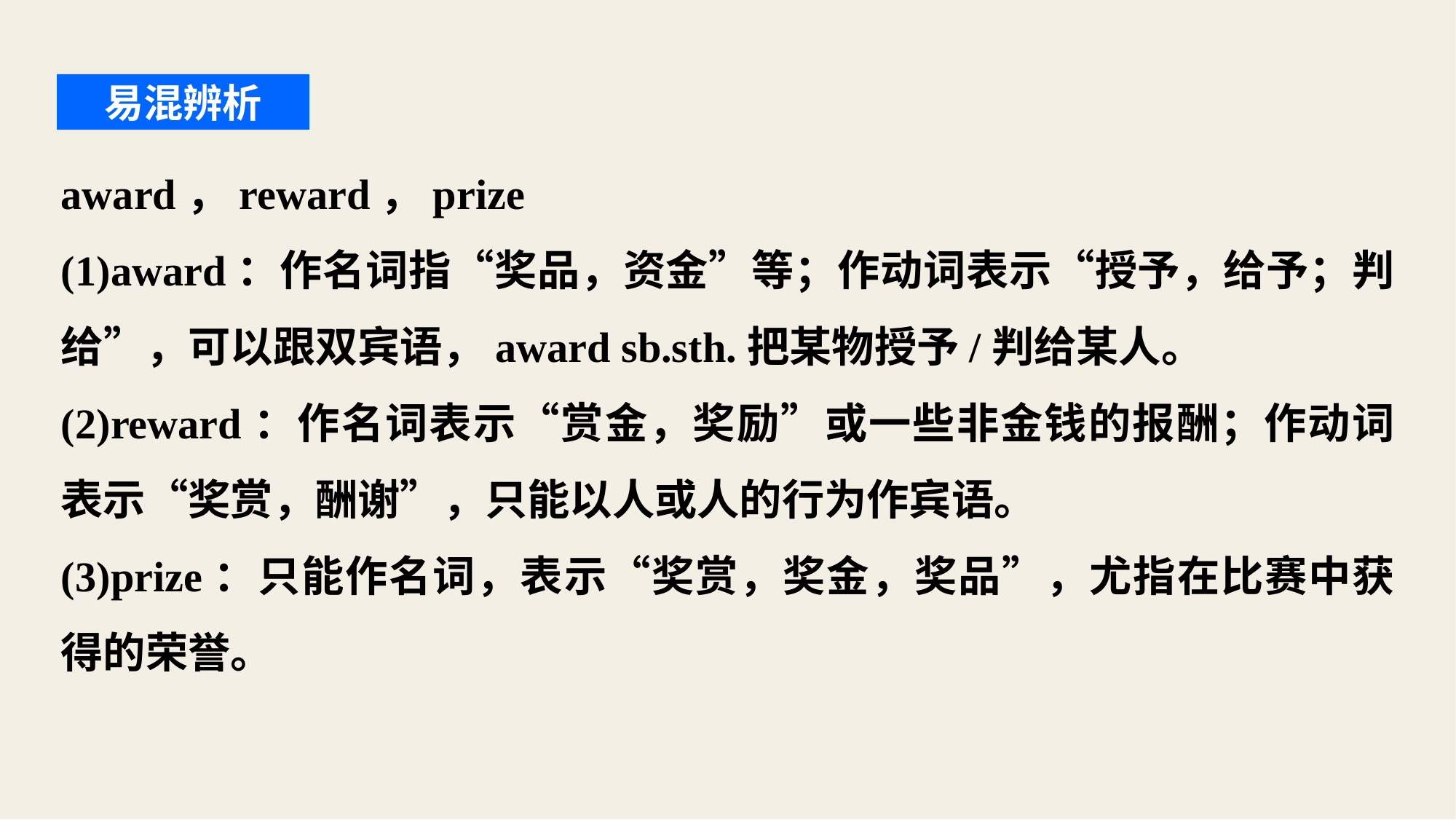

易混辨析
award，reward，prize
(1)award：作名词指“奖品，资金”等；作动词表示“授予，给予；判给”，可以跟双宾语，award sb.sth.把某物授予/判给某人。
(2)reward：作名词表示“赏金，奖励”或一些非金钱的报酬；作动词表示“奖赏，酬谢”，只能以人或人的行为作宾语。
(3)prize：只能作名词，表示“奖赏，奖金，奖品”，尤指在比赛中获得的荣誉。